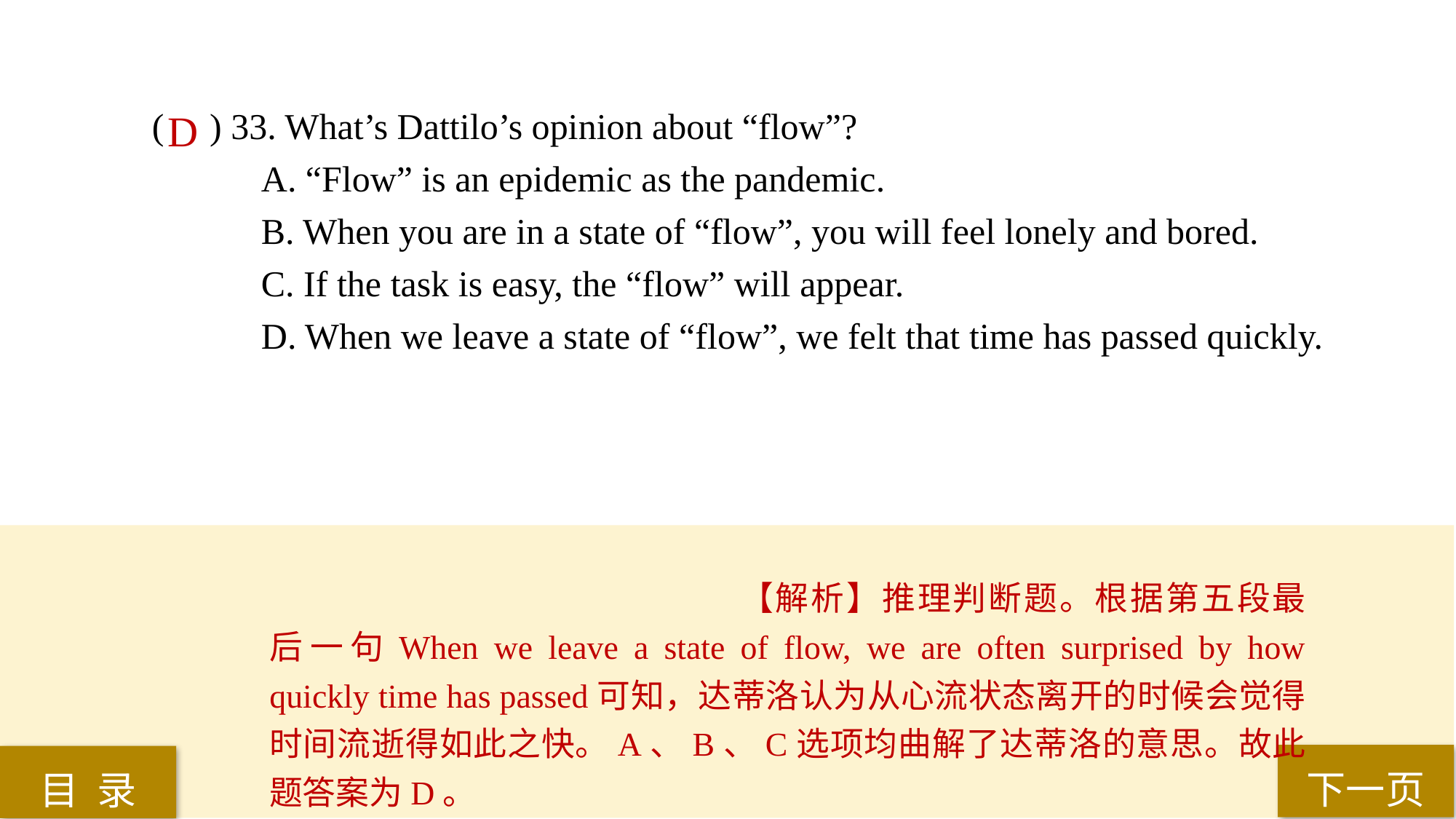

(     ) 33. What’s Dattilo’s opinion about “flow”?
A. “Flow” is an epidemic as the pandemic.
B. When you are in a state of “flow”, you will feel lonely and bored.
C. If the task is easy, the “flow” will appear.
D. When we leave a state of “flow”, we felt that time has passed quickly.
D
【解析】推理判断题。根据第五段最后一句When we leave a state of flow, we are often surprised by how quickly time has passed可知，达蒂洛认为从心流状态离开的时候会觉得时间流逝得如此之快。A、B、C选项均曲解了达蒂洛的意思。故此题答案为D。